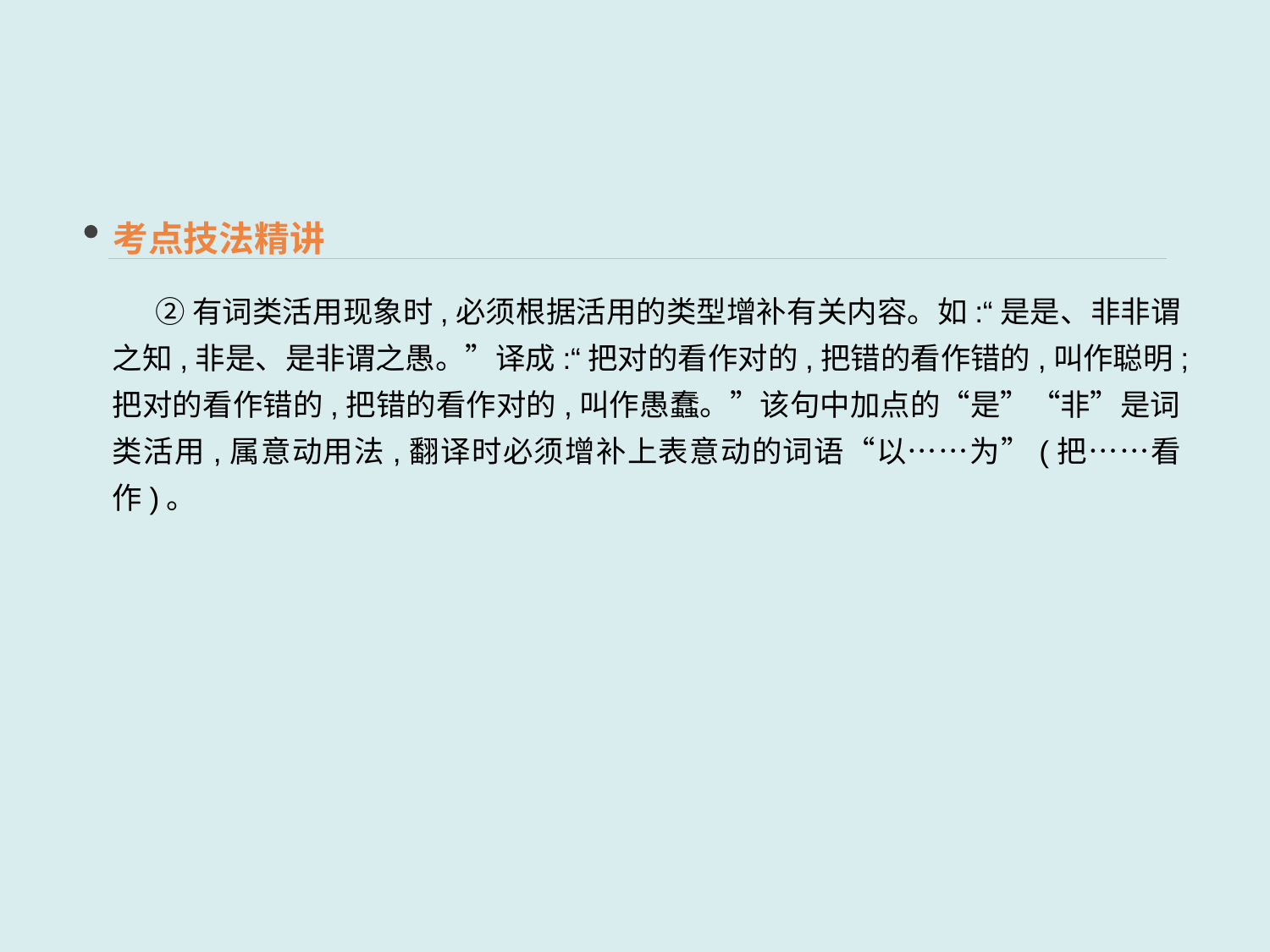

考点技法精讲

      ②有词类活用现象时,必须根据活用的类型增补有关内容。如:“是是、非非谓之知,非是、是非谓之愚。”译成:“把对的看作对的,把错的看作错的,叫作聪明;把对的看作错的,把错的看作对的,叫作愚蠢。”该句中加点的“是”“非”是词类活用,属意动用法,翻译时必须增补上表意动的词语“以……为”(把……看作)。